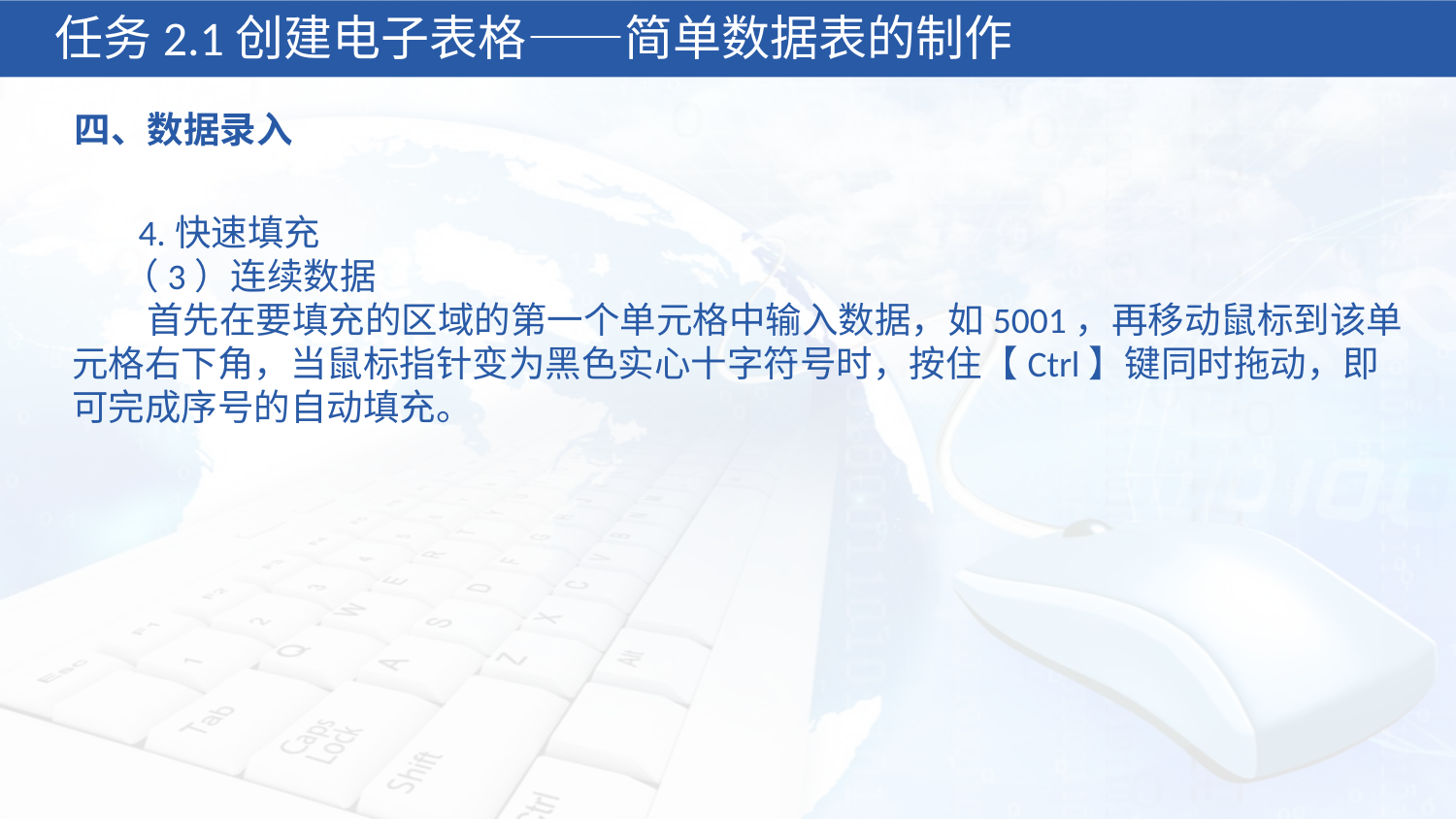

任务2.1创建电子表格——简单数据表的制作
四、数据录入
        4.快速填充
     （3）连续数据
        首先在要填充的区域的第一个单元格中输入数据，如5001，再移动鼠标到该单元格右下角，当鼠标指针变为黑色实心十字符号时，按住【Ctrl】键同时拖动，即可完成序号的自动填充。